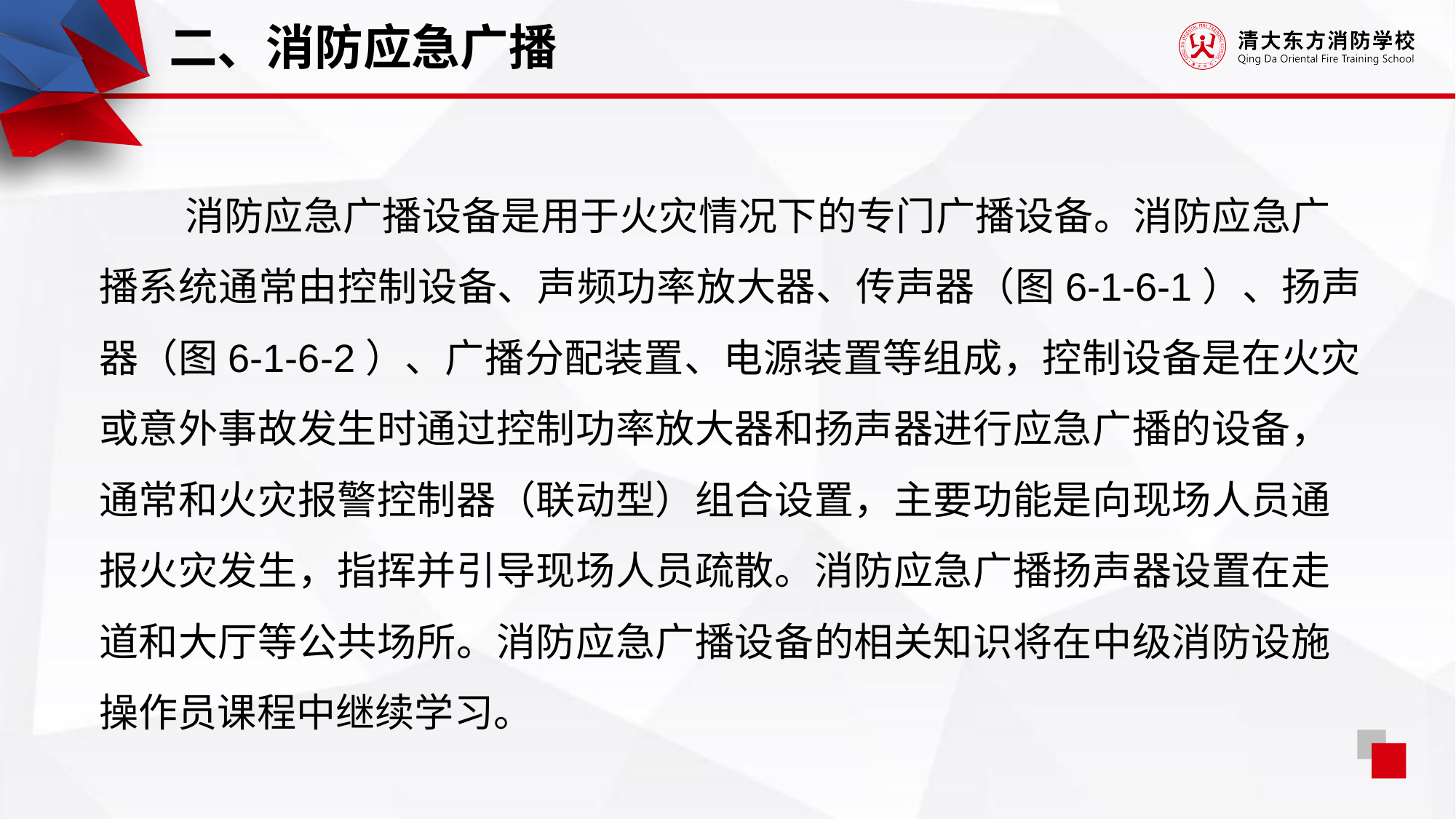

二、消防应急广播

消防应急广播设备是用于火灾情况下的专门广播设备。消防应急广播系统通常由控制设备、声频功率放大器、传声器（图6-1-6-1）、扬声器（图6-1-6-2）、广播分配装置、电源装置等组成，控制设备是在火灾或意外事故发生时通过控制功率放大器和扬声器进行应急广播的设备，通常和火灾报警控制器（联动型）组合设置，主要功能是向现场人员通报火灾发生，指挥并引导现场人员疏散。消防应急广播扬声器设置在走道和大厅等公共场所。消防应急广播设备的相关知识将在中级消防设施操作员课程中继续学习。